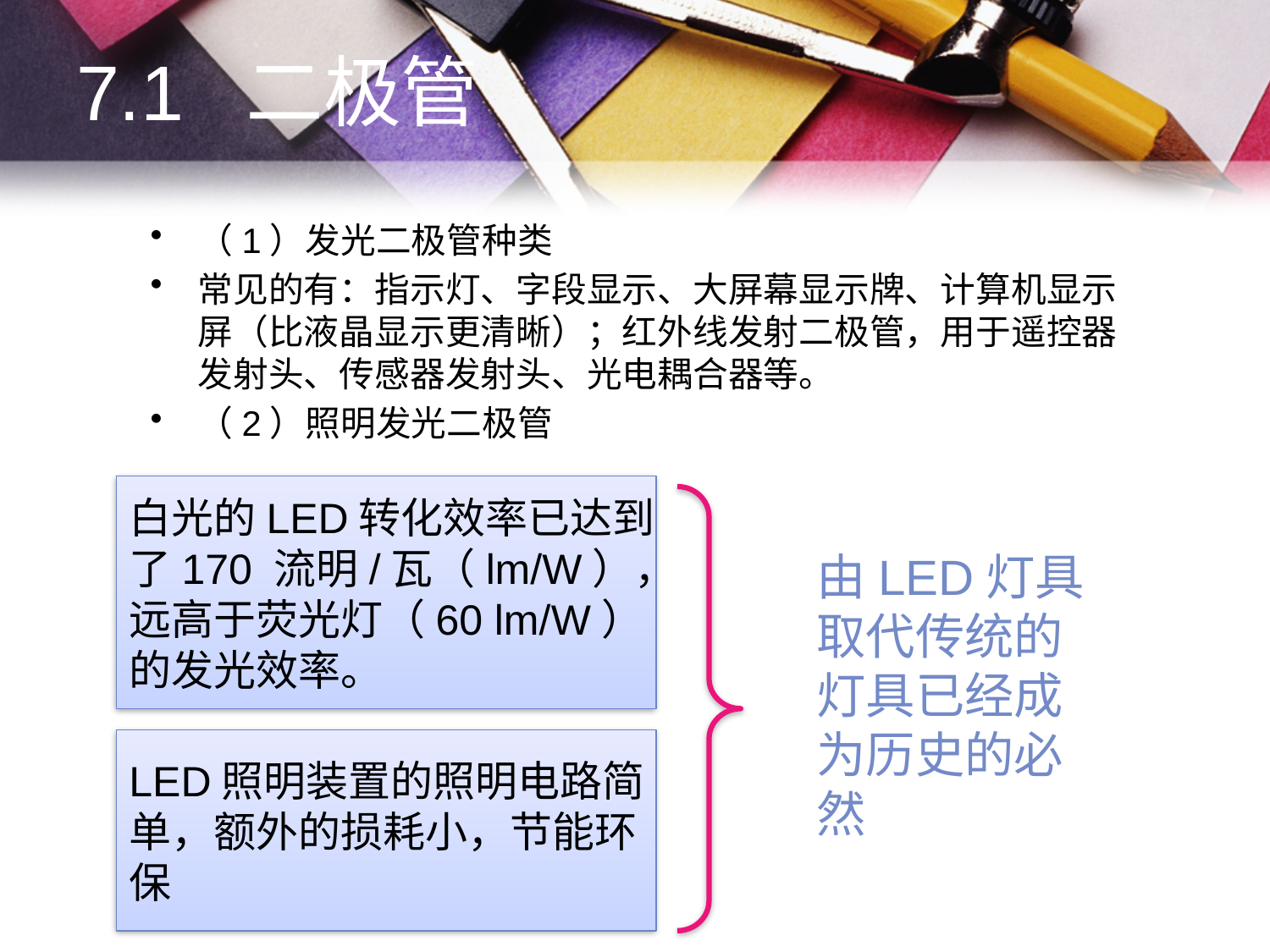

7.1  二极管
（1）发光二极管种类
常见的有：指示灯、字段显示、大屏幕显示牌、计算机显示屏（比液晶显示更清晰）；红外线发射二极管，用于遥控器发射头、传感器发射头、光电耦合器等。
（2）照明发光二极管
白光的LED转化效率已达到
了170 流明/瓦（lm/W），
远高于荧光灯（60 lm/W）
的发光效率。

由LED灯具取代传统的灯具已经成为历史的必然
LED照明装置的照明电路简
单，额外的损耗小，节能环
保